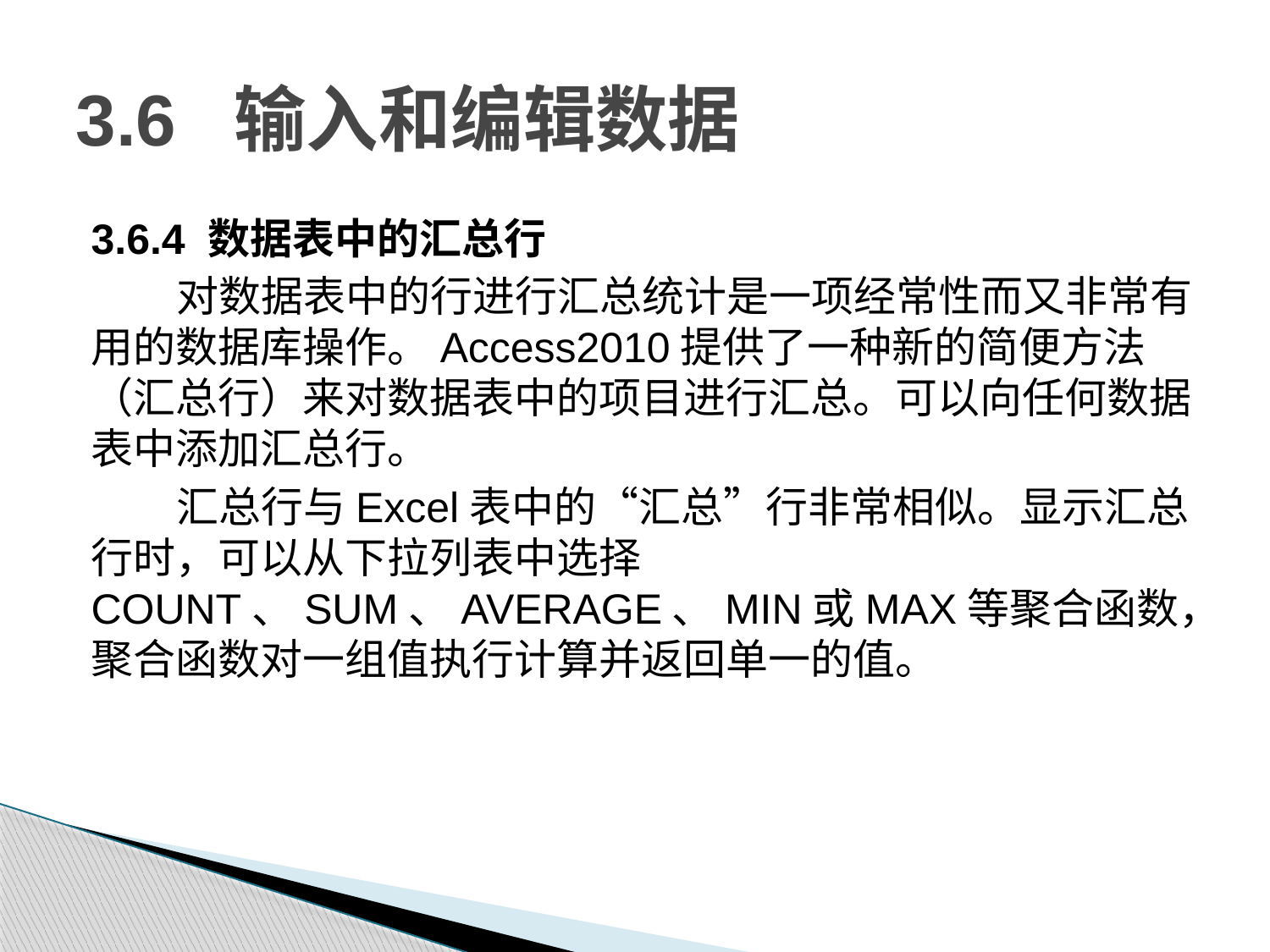

# 3.6  输入和编辑数据
3.6.4 数据表中的汇总行
对数据表中的行进行汇总统计是一项经常性而又非常有用的数据库操作。Access2010提供了一种新的简便方法（汇总行）来对数据表中的项目进行汇总。可以向任何数据表中添加汇总行。
汇总行与Excel表中的“汇总”行非常相似。显示汇总行时，可以从下拉列表中选择COUNT、SUM、AVERAGE、MIN或MAX等聚合函数，聚合函数对一组值执行计算并返回单一的值。